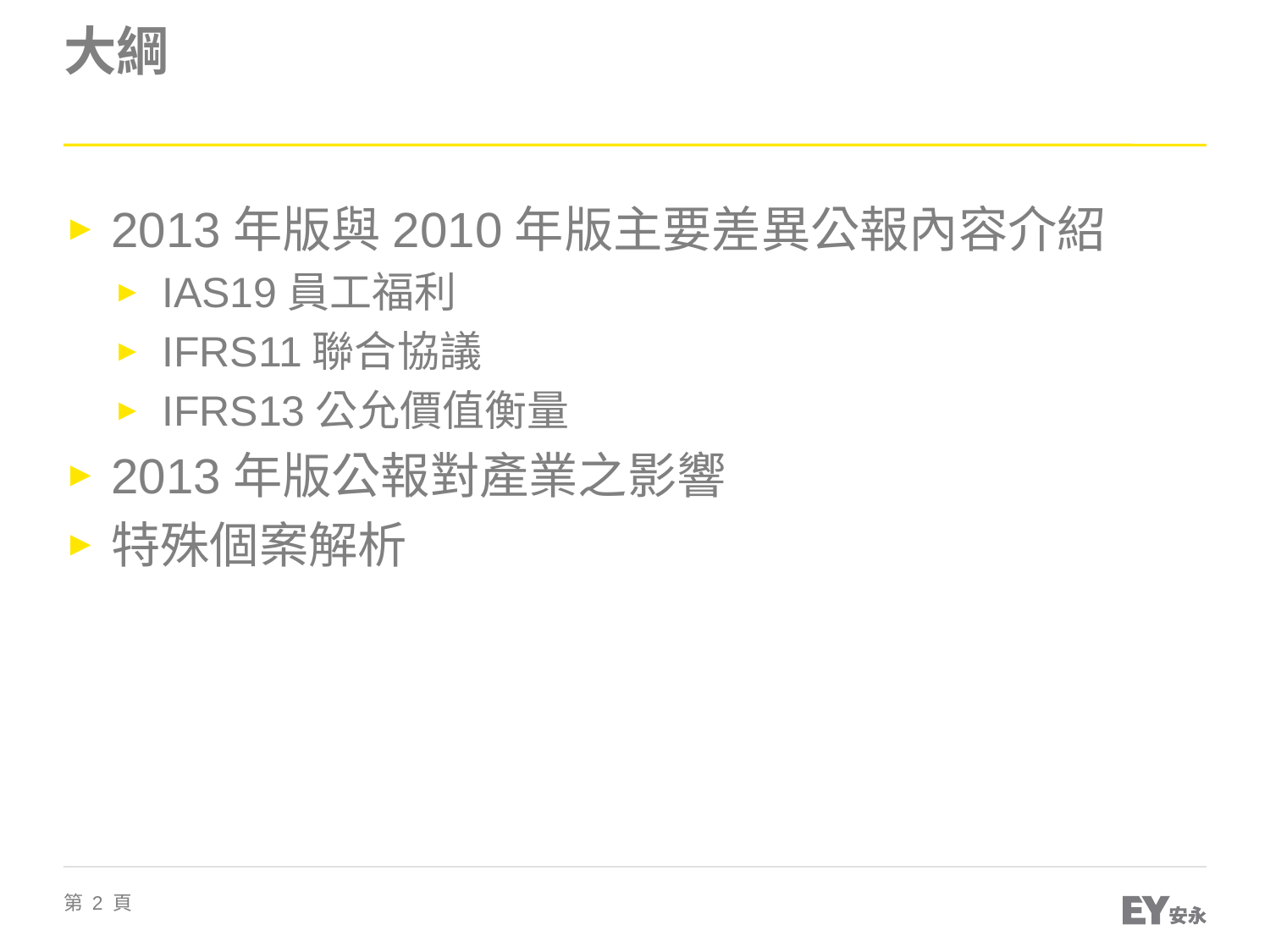

# 大綱
2013年版與2010年版主要差異公報內容介紹
IAS19員工福利
IFRS11聯合協議
IFRS13公允價值衡量
2013年版公報對產業之影響
特殊個案解析